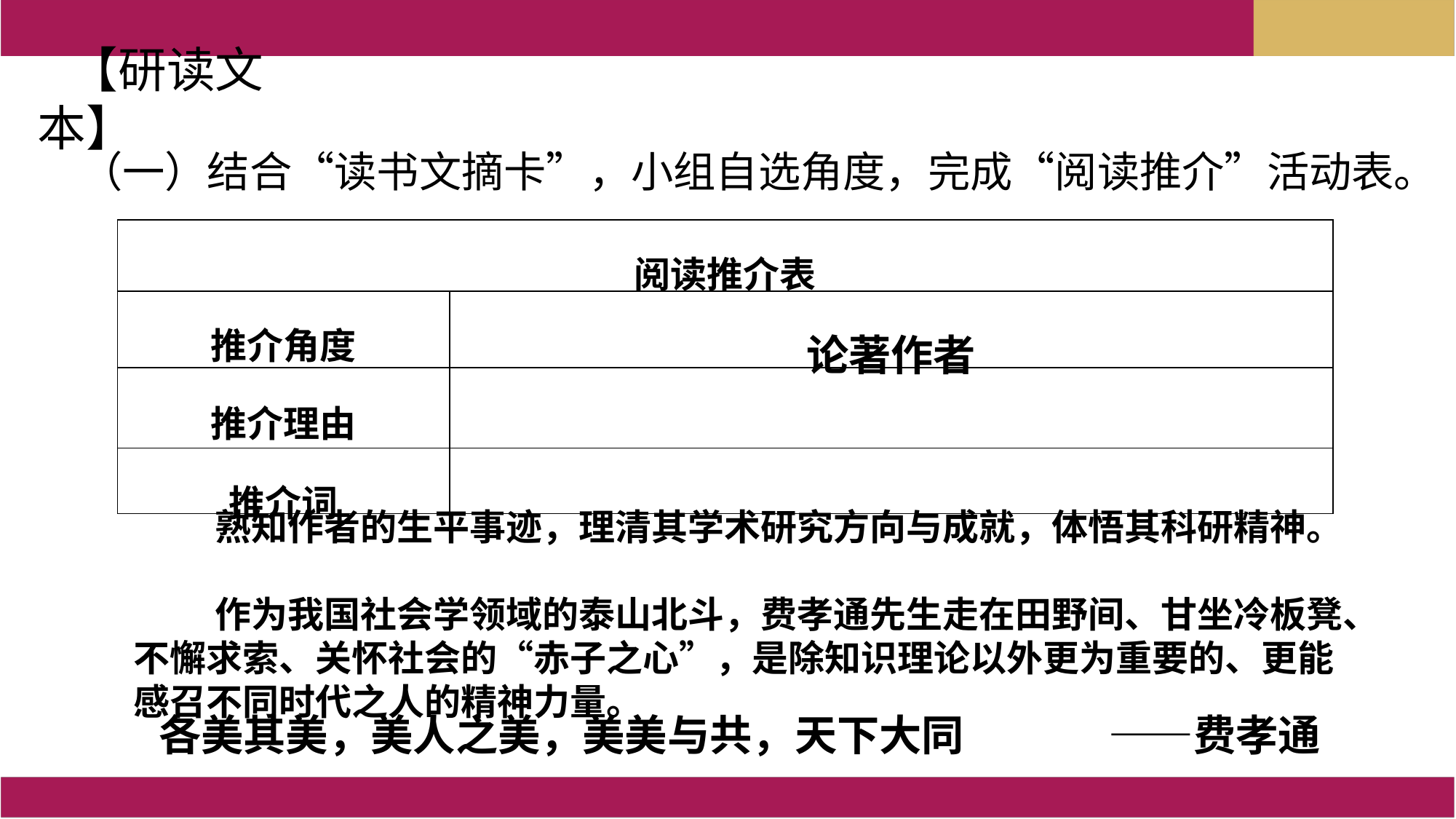

【研读文本】
（一）结合“读书文摘卡”，小组自选角度，完成“阅读推介”活动表。
| 阅读推介表 |  |
| --- | --- |
| 推介角度 | 论著作者 |
| 推介理由 |  |
| 推介词 |  |
     熟知作者的生平事迹，理清其学术研究方向与成就，体悟其科研精神。
     作为我国社会学领域的泰山北斗，费孝通先生走在田野间、甘坐冷板凳、不懈求索、关怀社会的“赤子之心”，是除知识理论以外更为重要的、更能感召不同时代之人的精神力量。
各美其美，美人之美，美美与共，天下大同               ——费孝通